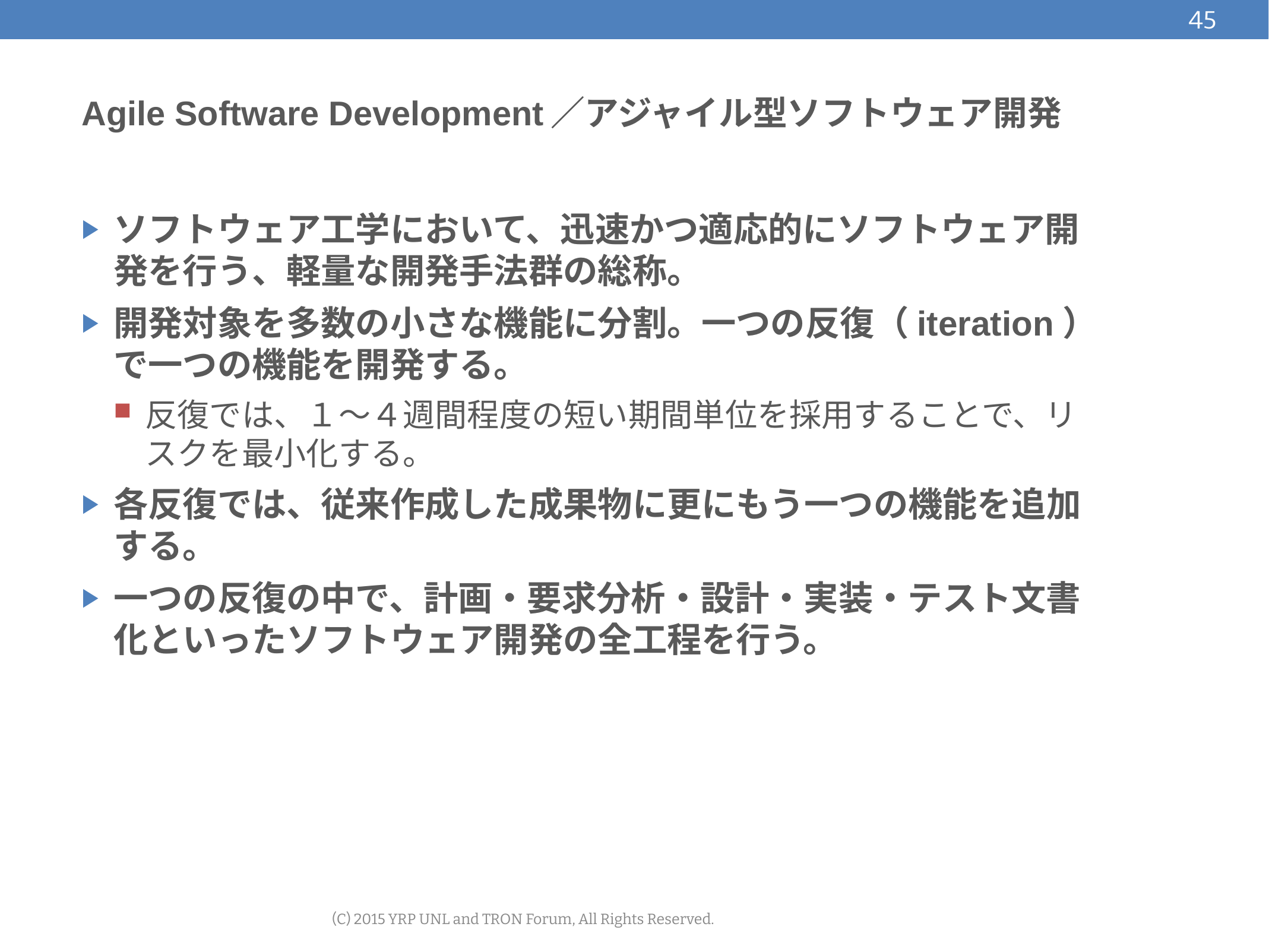

45
# Agile Software Development／アジャイル型ソフトウェア開発
ソフトウェア工学において、迅速かつ適応的にソフトウェア開発を行う、軽量な開発手法群の総称。
開発対象を多数の小さな機能に分割。一つの反復（iteration）で一つの機能を開発する。
反復では、１～４週間程度の短い期間単位を採用することで、リスクを最小化する。
各反復では、従来作成した成果物に更にもう一つの機能を追加する。
一つの反復の中で、計画・要求分析・設計・実装・テスト文書化といったソフトウェア開発の全工程を行う。
(C) 2015 YRP UNL and TRON Forum, All Rights Reserved.